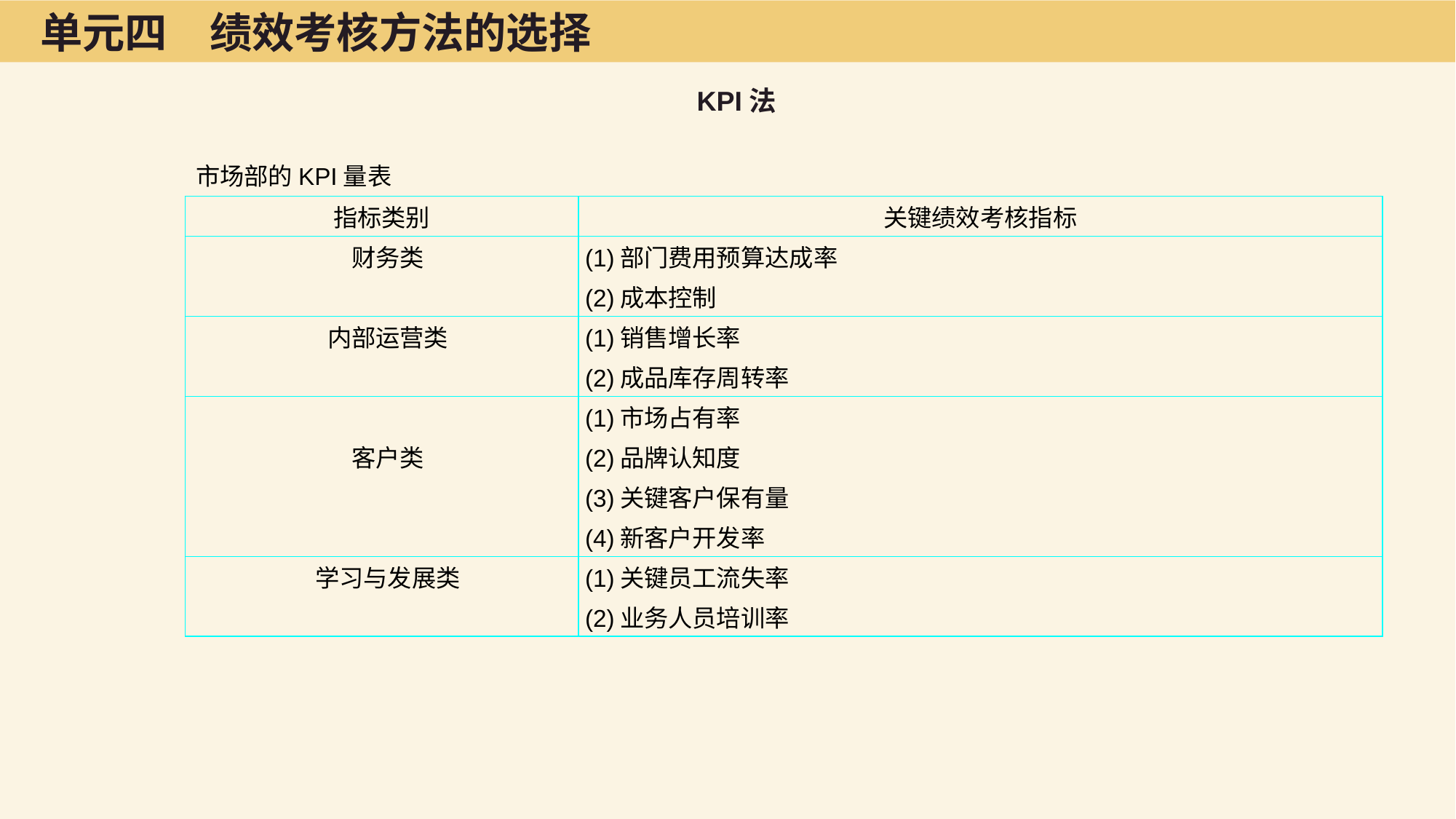

单元四　绩效考核方法的选择
KPI法
市场部的KPI量表
| 指标类别 | 关键绩效考核指标 |
| --- | --- |
| 财务类 | (1)部门费用预算达成率 |
|  | (2)成本控制 |
| 内部运营类 | (1)销售增长率 |
|  | (2)成品库存周转率 |
|  | (1)市场占有率 |
| 客户类 | (2)品牌认知度 |
|  | (3)关键客户保有量 |
|  | (4)新客户开发率 |
| 学习与发展类 | (1)关键员工流失率 |
|  | (2)业务人员培训率 |